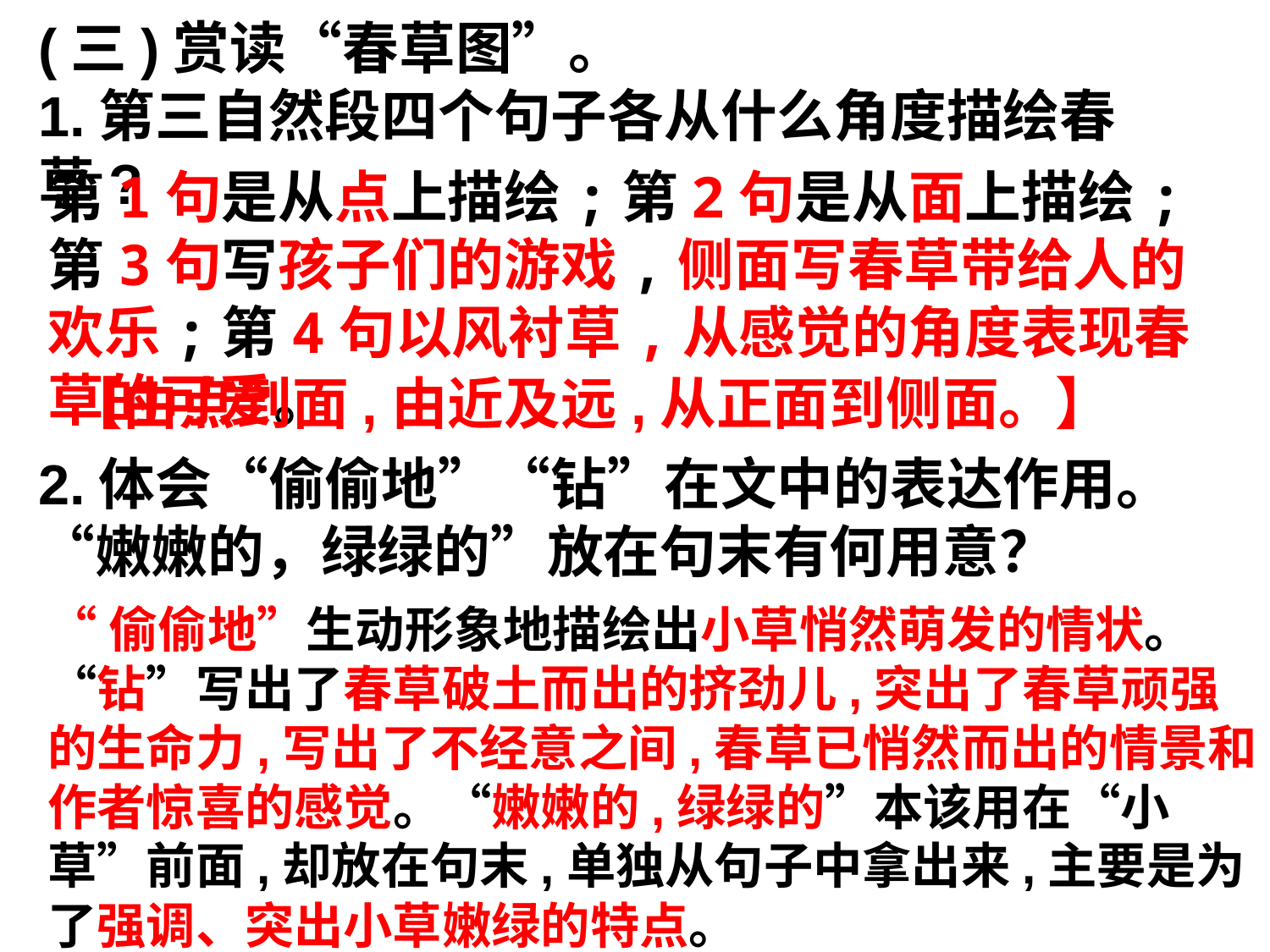

(三)赏读“春草图”。
1.第三自然段四个句子各从什么角度描绘春草?
第1句是从点上描绘;第2句是从面上描绘;第3句写孩子们的游戏,侧面写春草带给人的欢乐;第4句以风衬草,从感觉的角度表现春草的可爱。
　【由点到面,由近及远,从正面到侧面。】
2.体会“偷偷地”“钻”在文中的表达作用。“嫩嫩的，绿绿的”放在句末有何用意？
“偷偷地”生动形象地描绘出小草悄然萌发的情状。“钻”写出了春草破土而出的挤劲儿,突出了春草顽强的生命力,写出了不经意之间,春草已悄然而出的情景和作者惊喜的感觉。“嫩嫩的,绿绿的”本该用在“小草”前面,却放在句末,单独从句子中拿出来,主要是为了强调、突出小草嫩绿的特点。